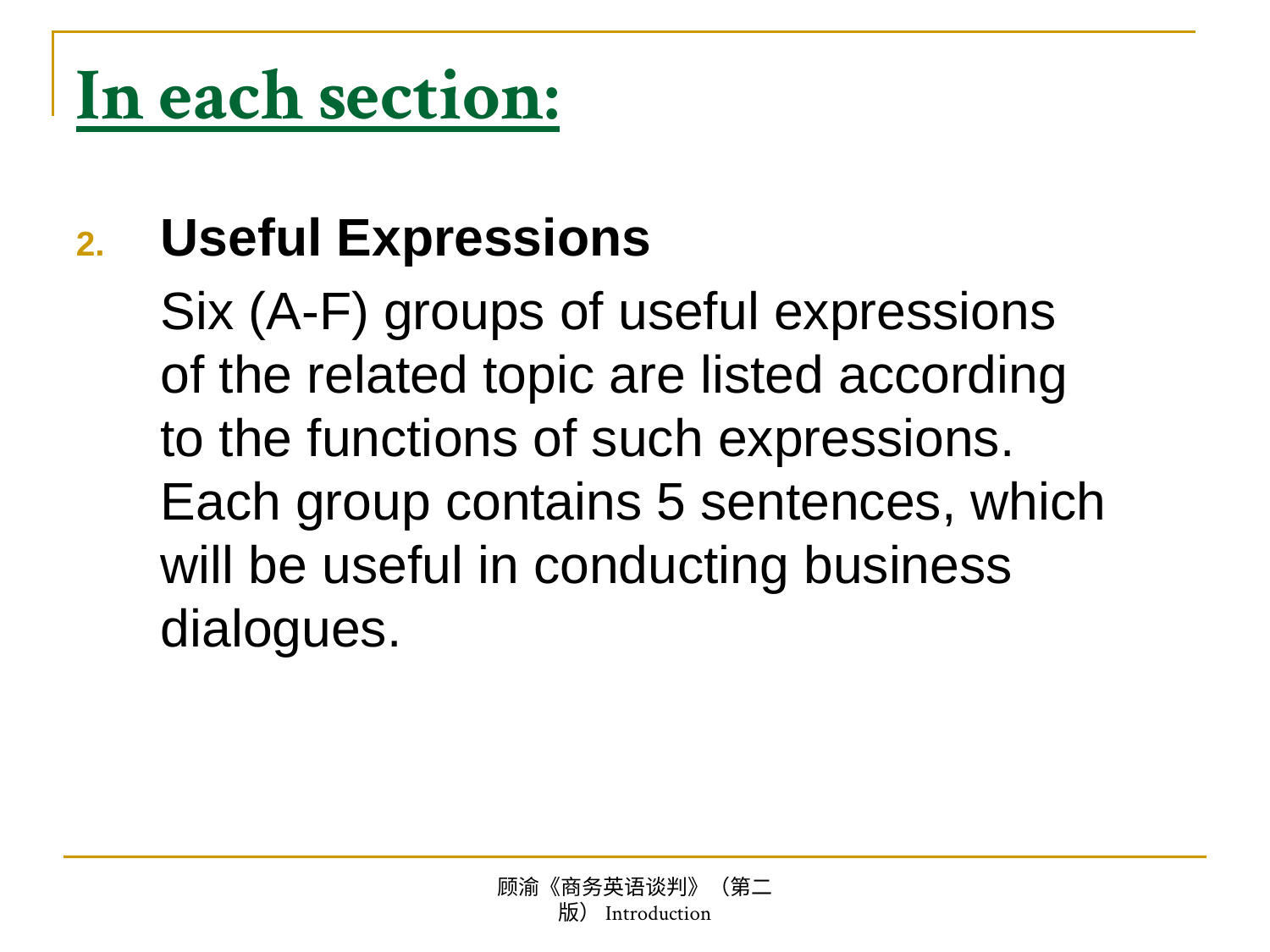

# In each section:
Useful Expressions
	Six (A-F) groups of useful expressions of the related topic are listed according to the functions of such expressions. Each group contains 5 sentences, which will be useful in conducting business dialogues.

9
顾渝《商务英语谈判》（第二版）Introduction